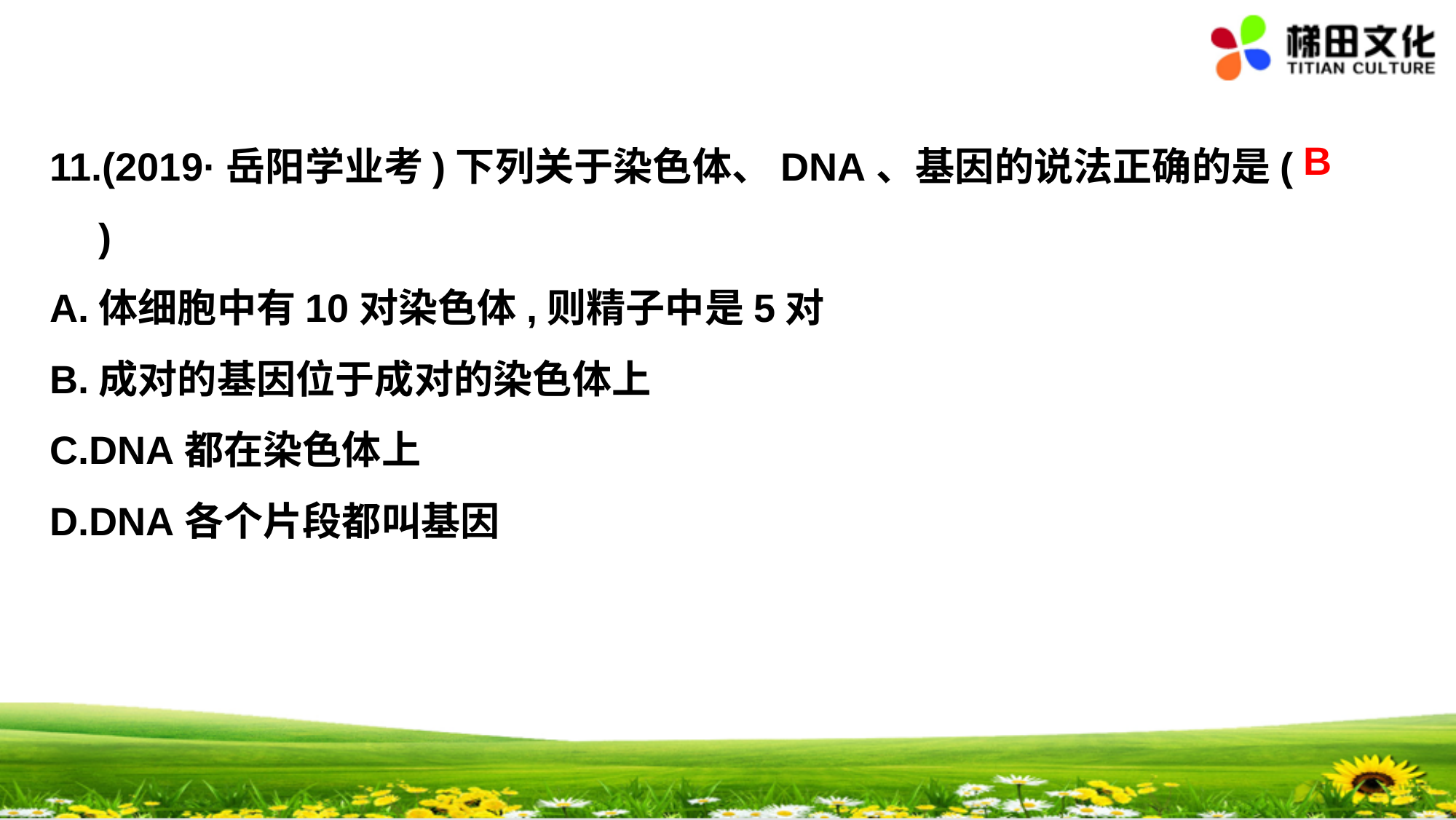

B
11.(2019·岳阳学业考)下列关于染色体、DNA、基因的说法正确的是(　  　)
A.体细胞中有10对染色体,则精子中是5对
B.成对的基因位于成对的染色体上
C.DNA都在染色体上
D.DNA各个片段都叫基因